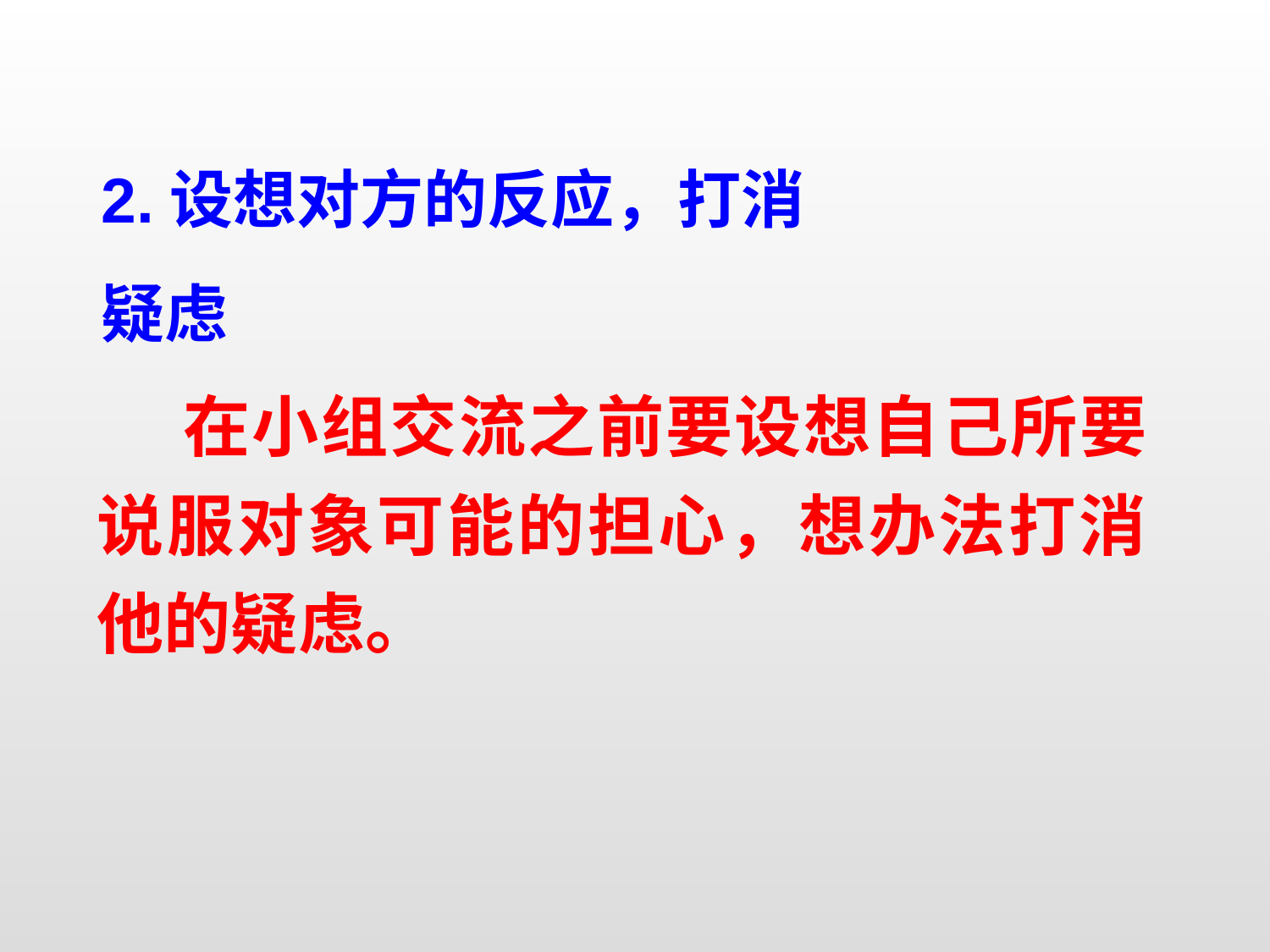

2.设想对方的反应，打消疑虑
    在小组交流之前要设想自己所要说服对象可能的担心，想办法打消他的疑虑。